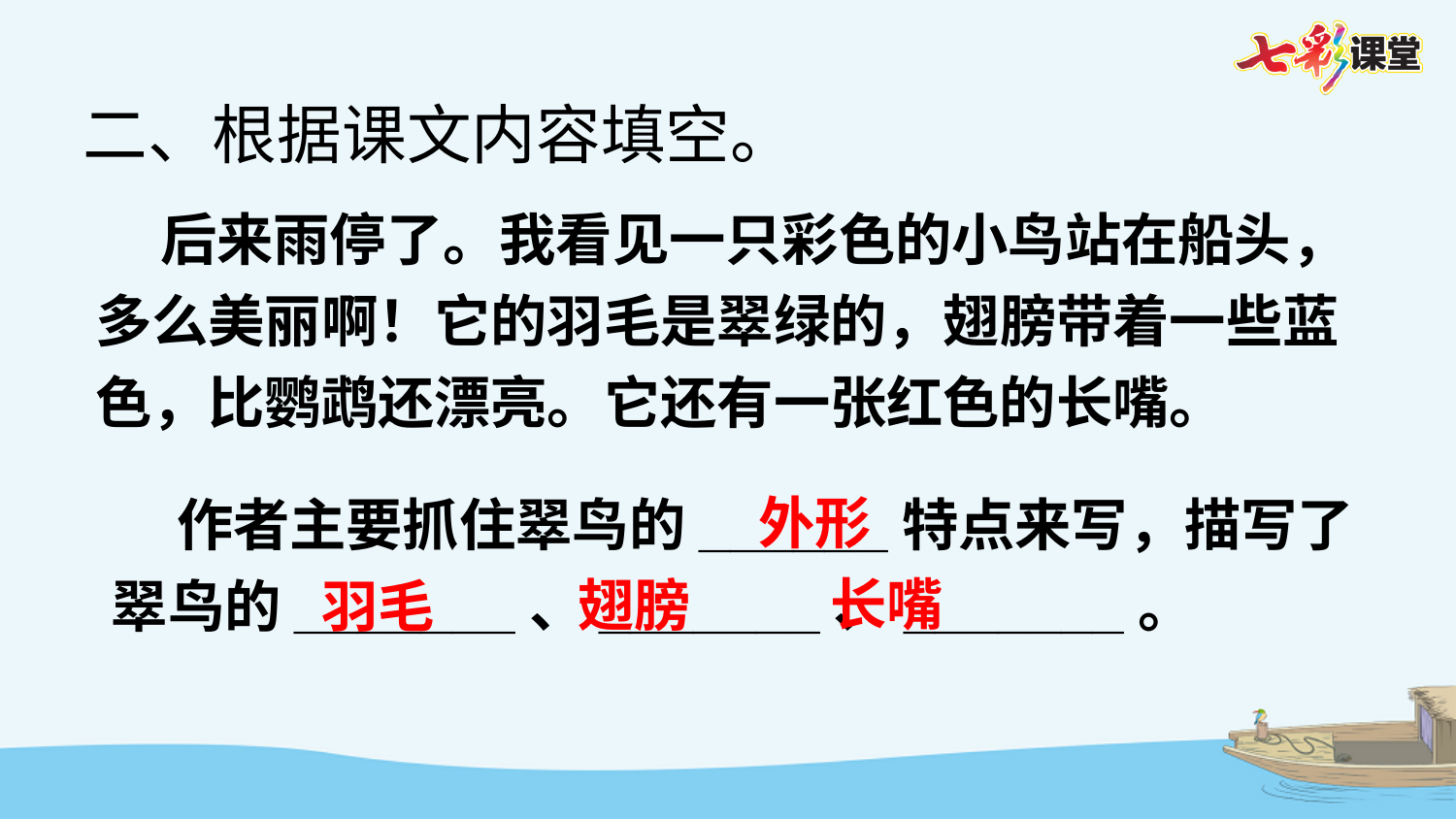

二、根据课文内容填空。
    后来雨停了。我看见一只彩色的小鸟站在船头，多么美丽啊！它的羽毛是翠绿的，翅膀带着一些蓝色，比鹦鹉还漂亮。它还有一张红色的长嘴。
外形
    作者主要抓住翠鸟的______特点来写，描写了翠鸟的_______、_______、_______。
长嘴
翅膀
羽毛